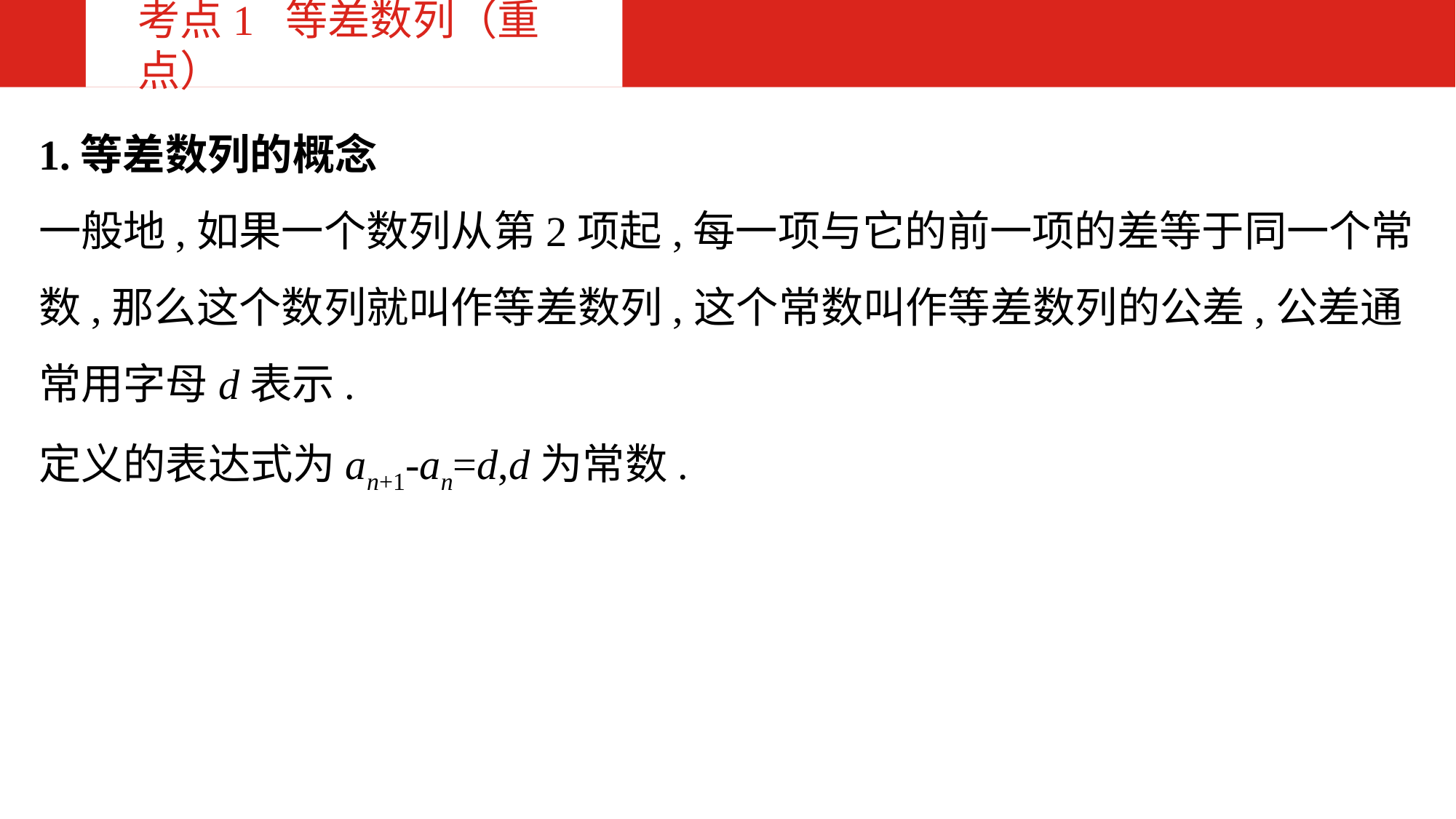

考点1  等差数列（重点）

1.等差数列的概念
一般地,如果一个数列从第2项起,每一项与它的前一项的差等于同一个常数,那么这个数列就叫作等差数列,这个常数叫作等差数列的公差,公差通常用字母d表示.
定义的表达式为an+1-an=d,d为常数.